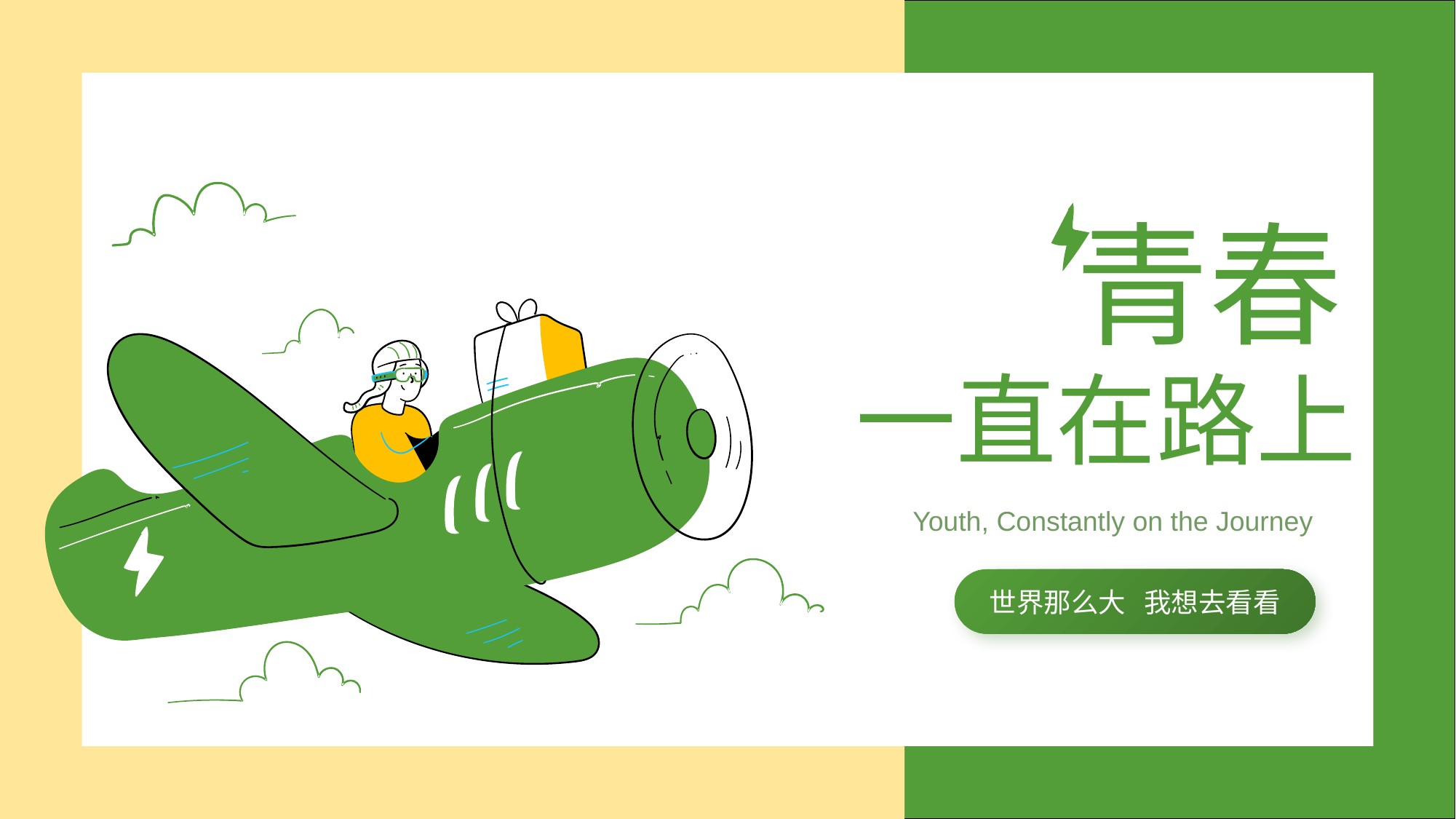

青春
一直在路上
Youth, Constantly on the Journey
世界那么大   我想去看看